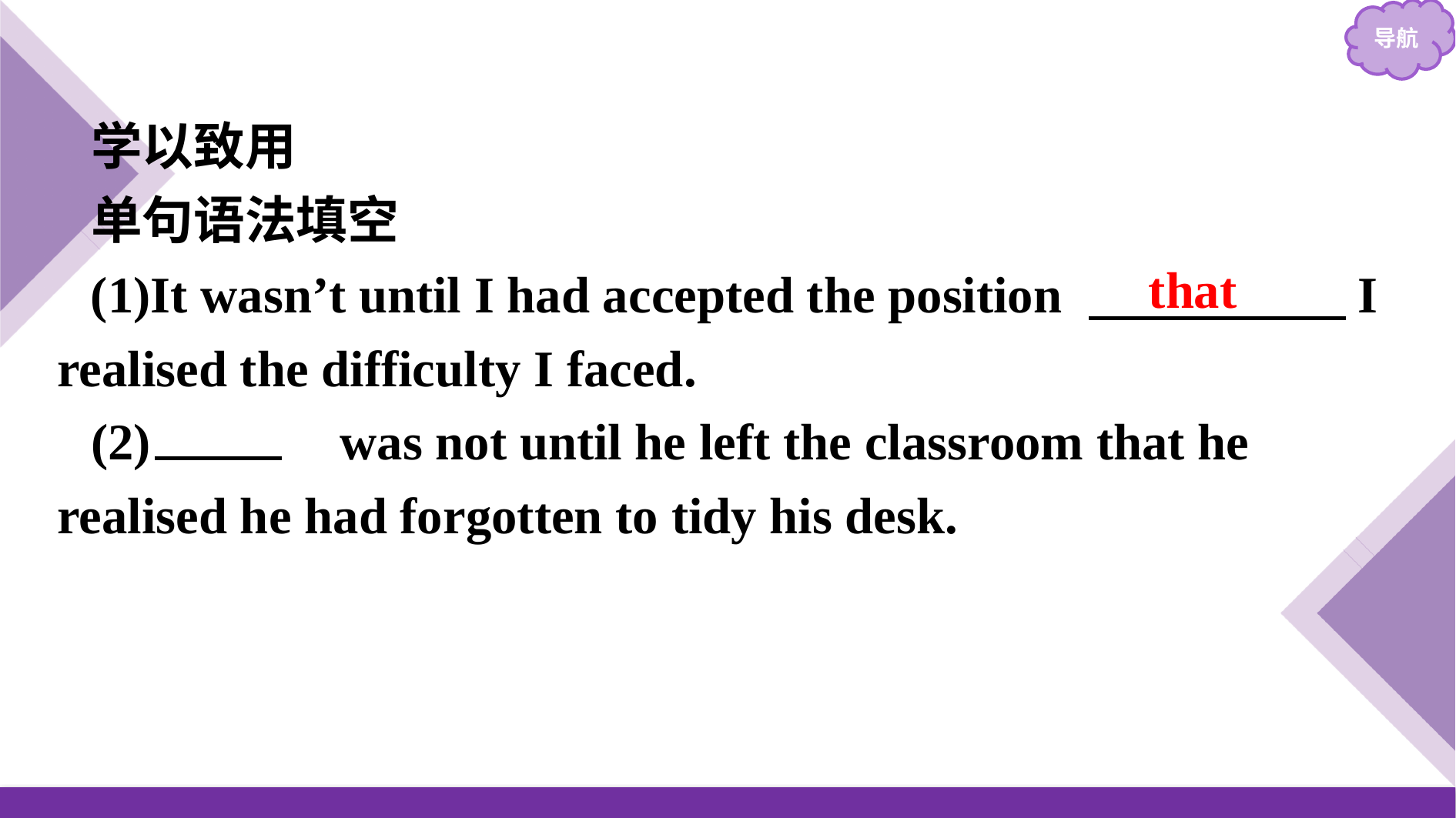

学以致用
单句语法填空
(1)It wasn’t until I had accepted the position 　　　　　I realised the difficulty I faced.
(2)　It　was not until he left the classroom that he realised he had forgotten to tidy his desk.
that